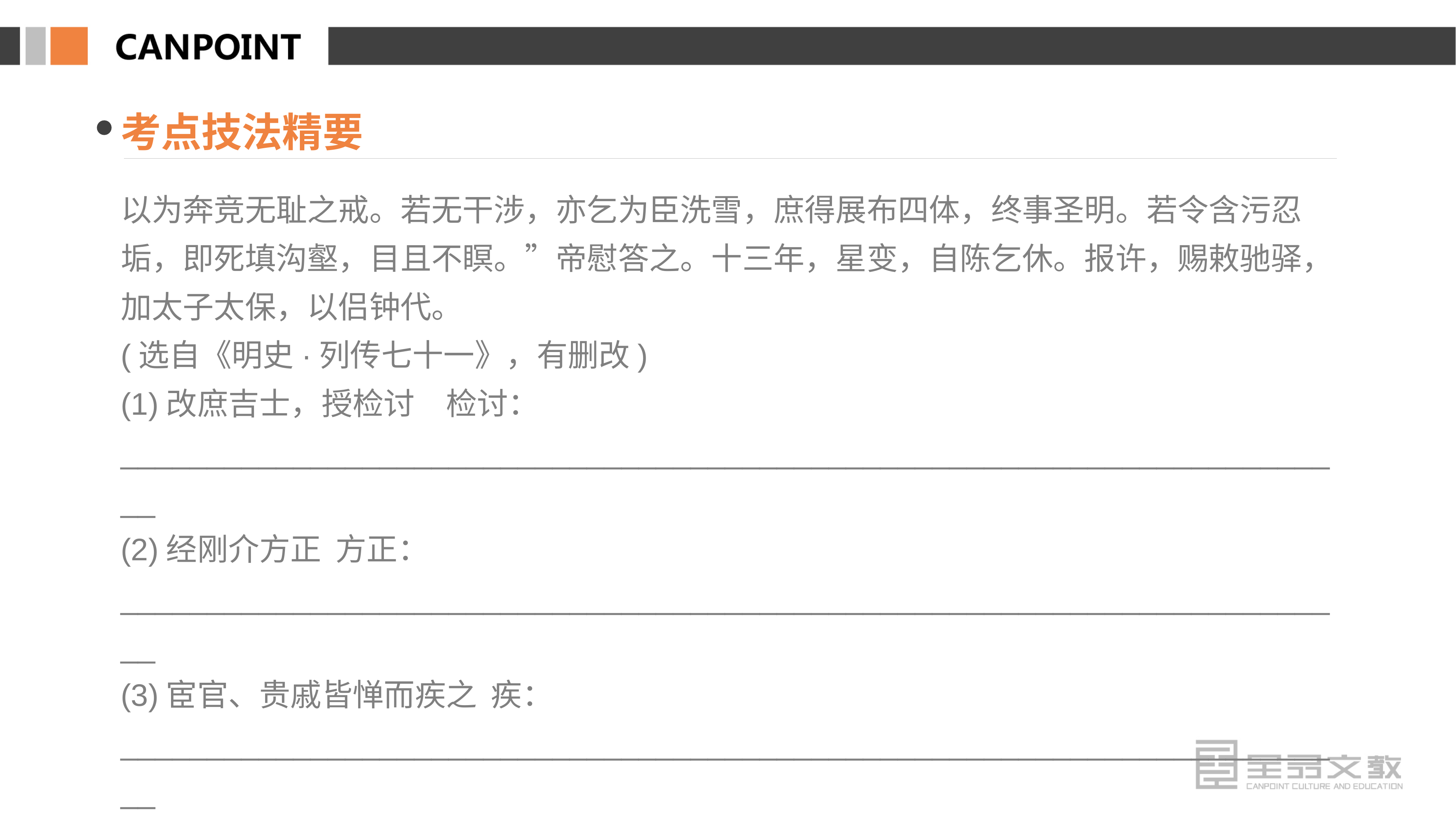

考点技法精要

以为奔竞无耻之戒。若无干涉，亦乞为臣洗雪，庶得展布四体，终事圣明。若令含污忍垢，即死填沟壑，目且不瞑。”帝慰答之。十三年，星变，自陈乞休。报许，赐敕驰驿，加太子太保，以侣钟代。
(选自《明史·列传七十一》，有删改)
(1)改庶吉士，授检讨　检讨：________________________________________________________________________
(2)经刚介方正  方正：________________________________________________________________________
(3)宦官、贵戚皆惮而疾之  疾：________________________________________________________________________